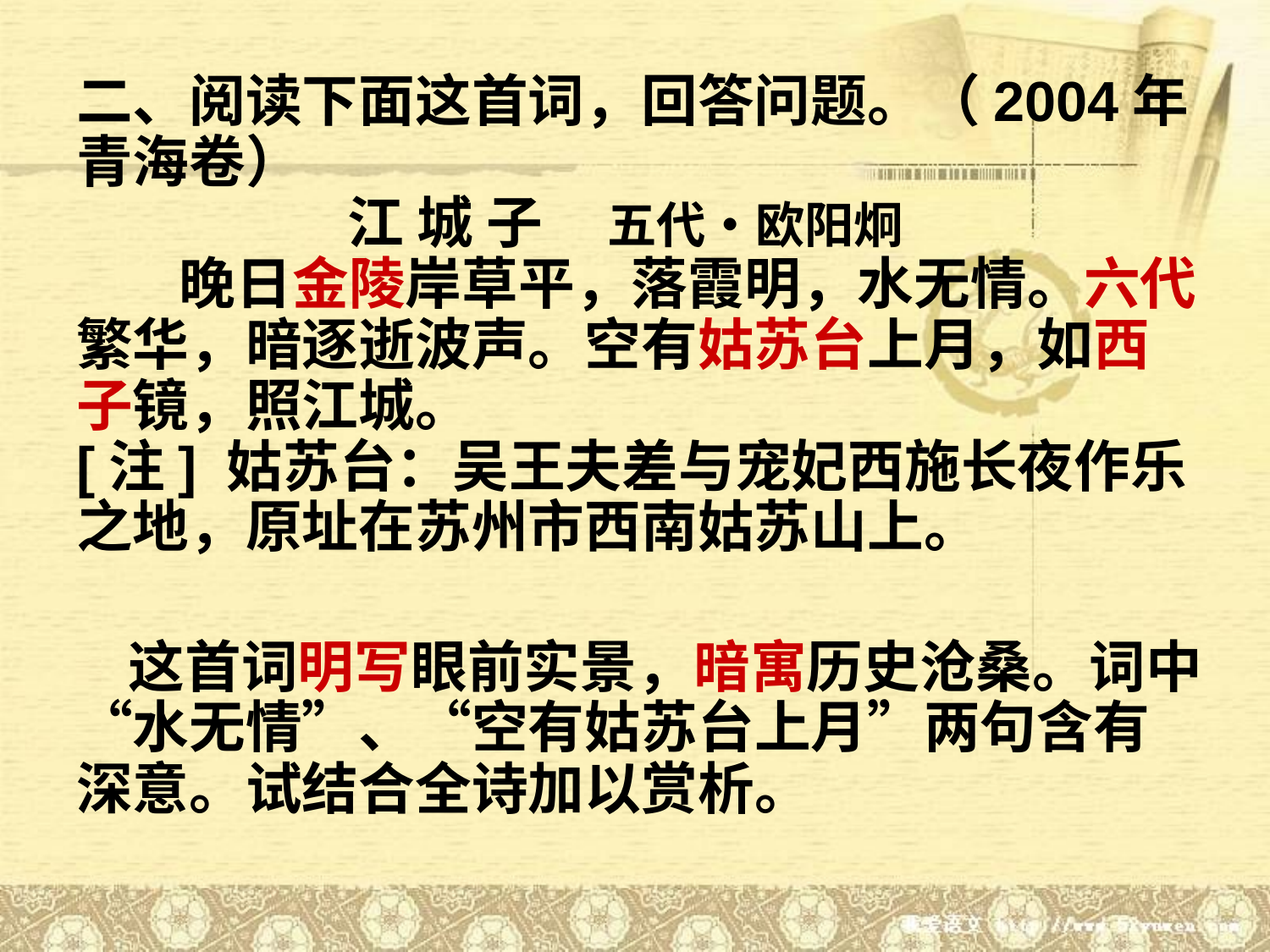

二、阅读下面这首词，回答问题。（2004年青海卷）
                     江 城 子     五代•欧阳炯
        晚日金陵岸草平，落霞明，水无情。六代繁华，暗逐逝波声。空有姑苏台上月，如西子镜，照江城。
[注] 姑苏台：吴王夫差与宠妃西施长夜作乐之地，原址在苏州市西南姑苏山上。
   这首词明写眼前实景，暗寓历史沧桑。词中“水无情”、“空有姑苏台上月”两句含有深意。试结合全诗加以赏析。